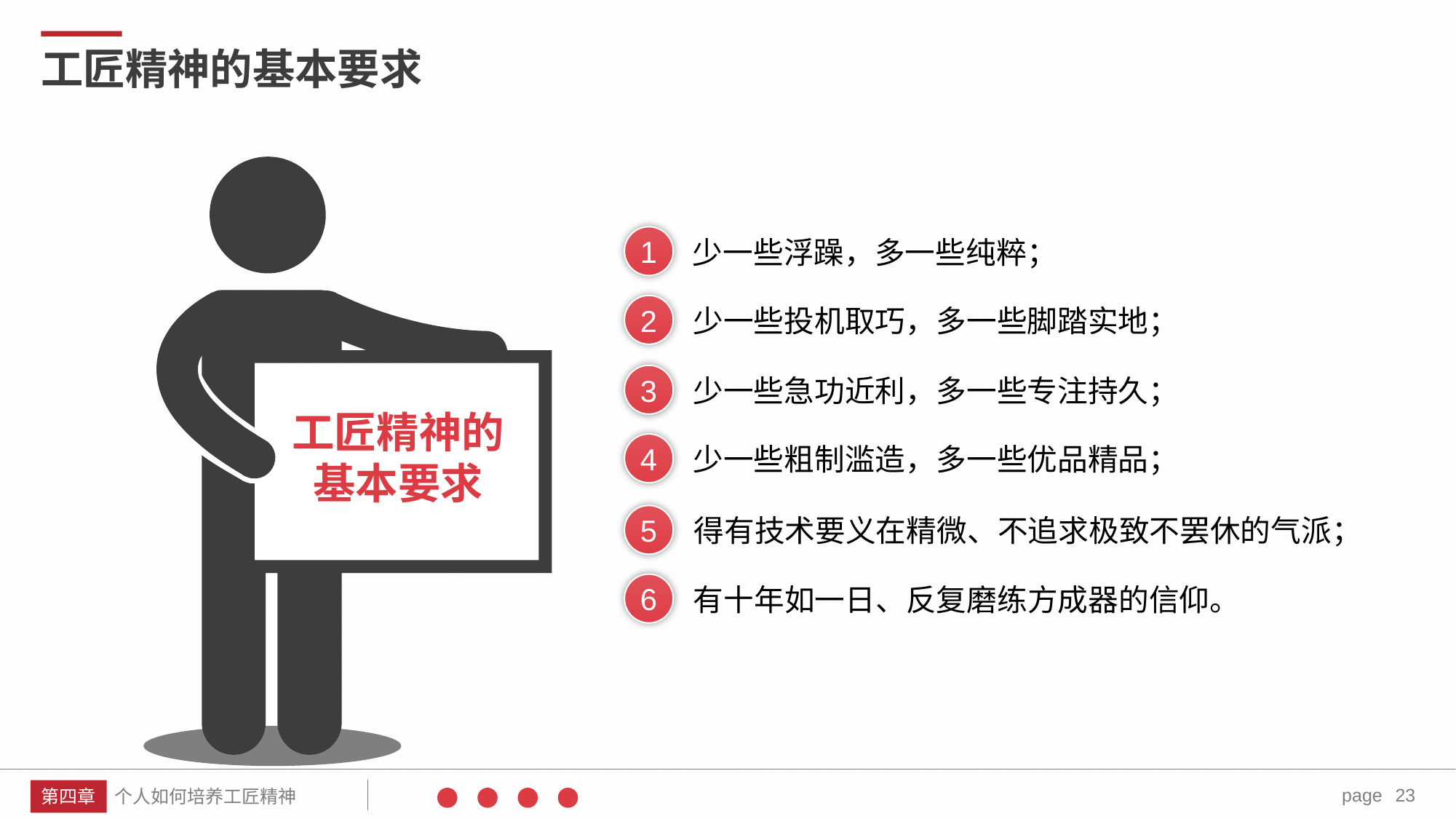

工匠精神的基本要求

工匠精神的基本要求

1
少一些浮躁，多一些纯粹；
2
少一些投机取巧，多一些脚踏实地；
3
少一些急功近利，多一些专注持久；
4
少一些粗制滥造，多一些优品精品；
5
得有技术要义在精微、不追求极致不罢休的气派；
6
有十年如一日、反复磨练方成器的信仰。